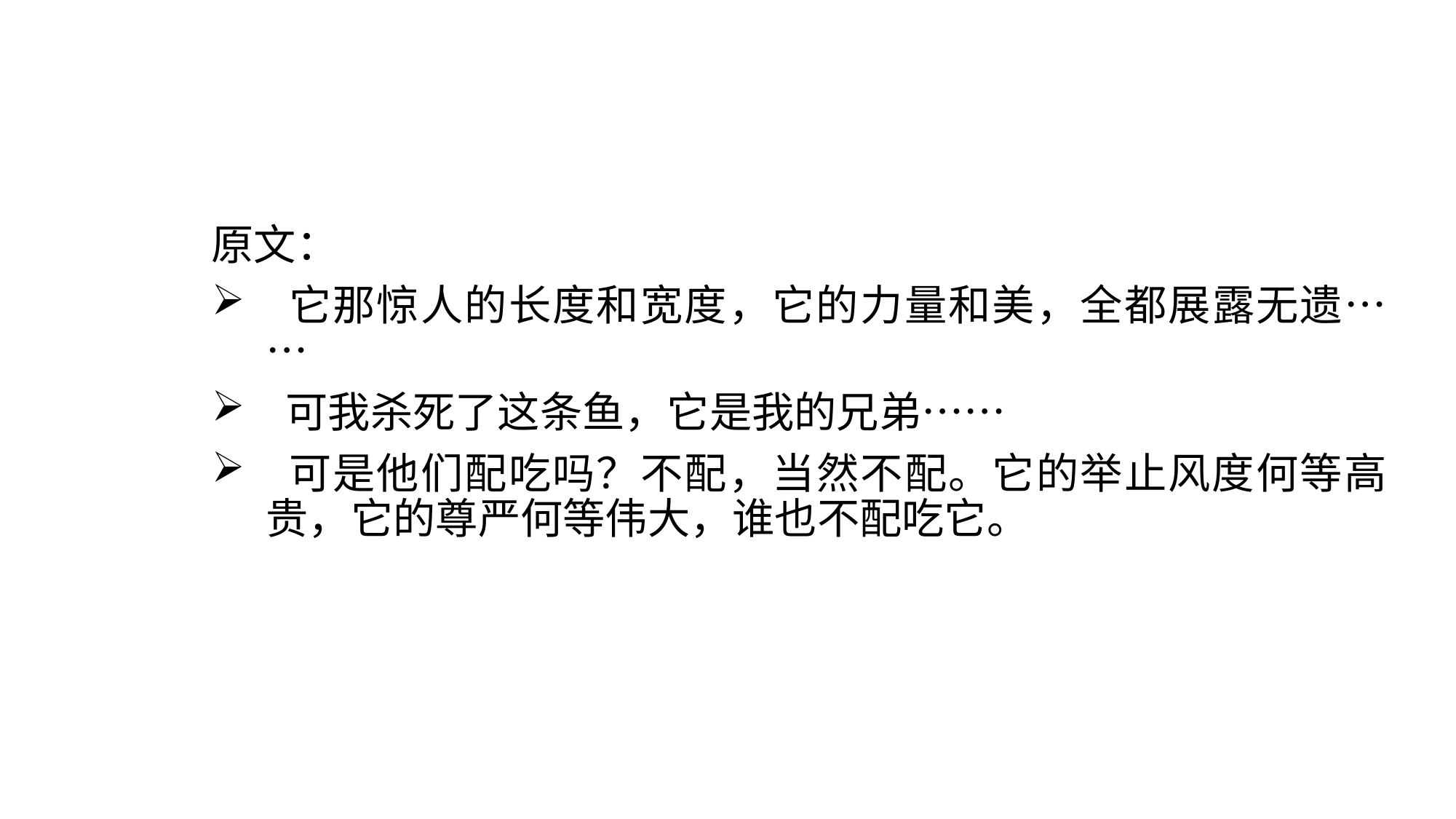

原文：
 它那惊人的长度和宽度，它的力量和美，全都展露无遗……
 可我杀死了这条鱼，它是我的兄弟……
 可是他们配吃吗？不配，当然不配。它的举止风度何等高贵，它的尊严何等伟大，谁也不配吃它。